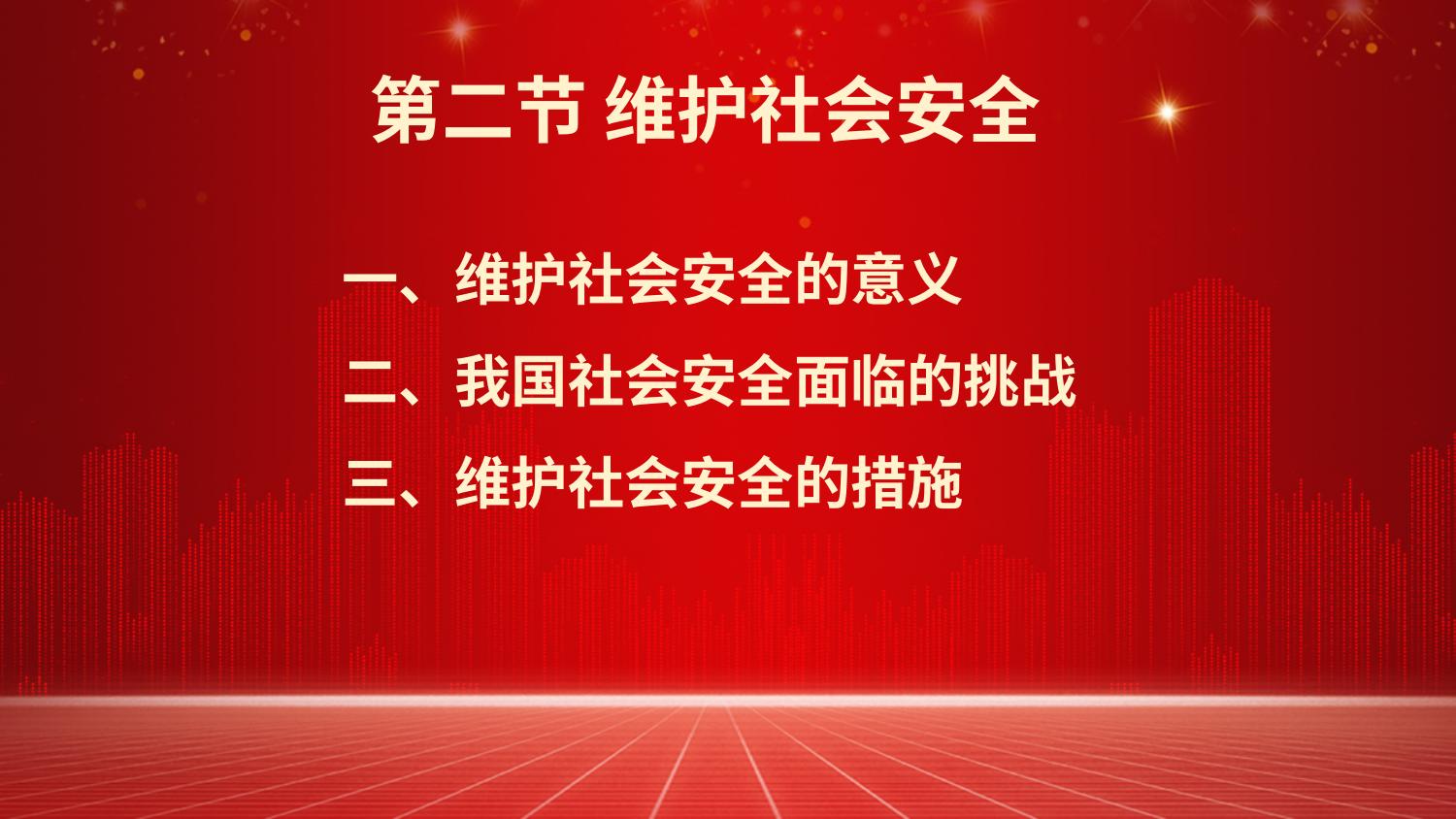

第二节 维护社会安全
一、维护社会安全的意义
二、我国社会安全面临的挑战三、维护社会安全的措施